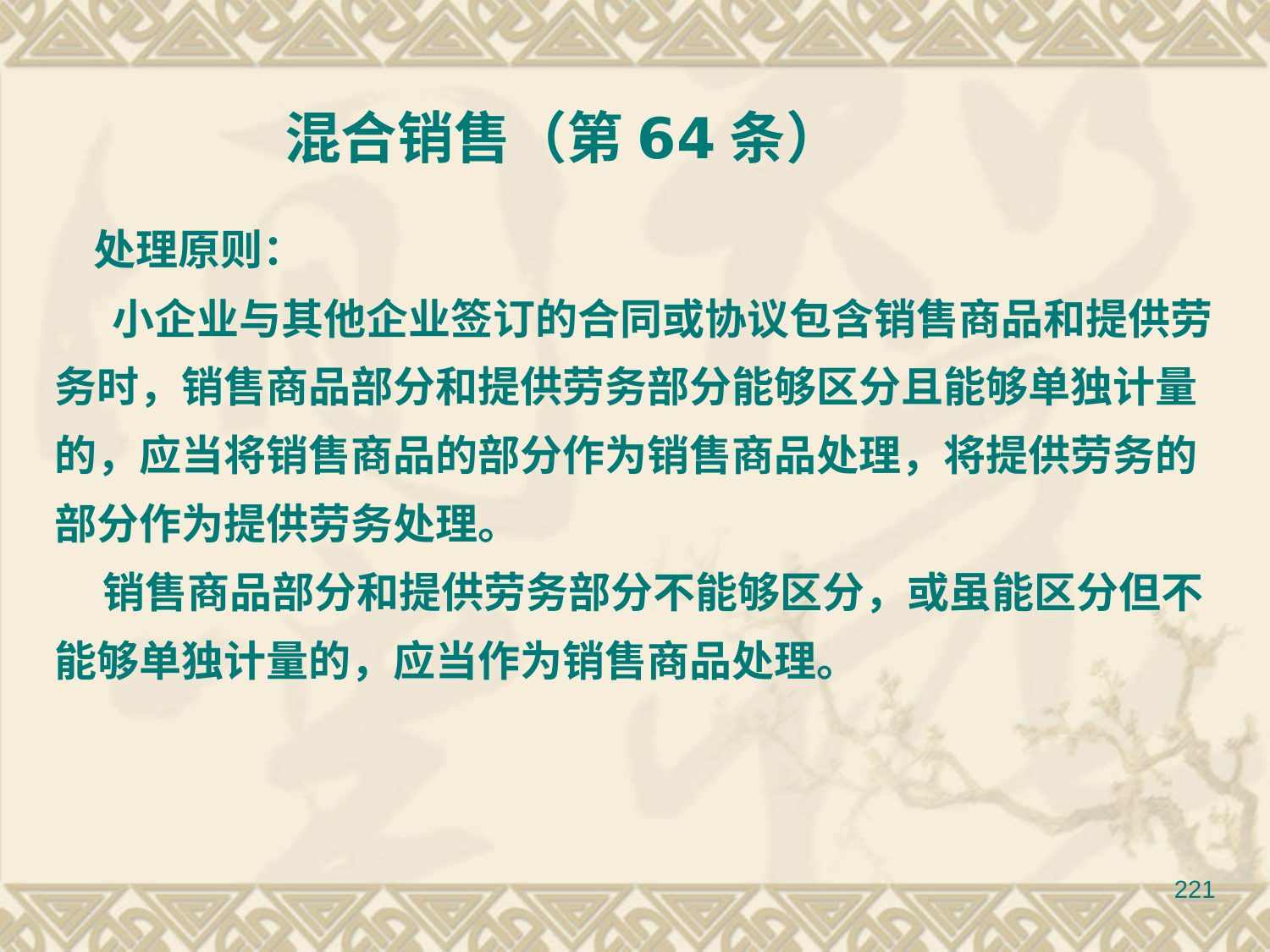

处理原则：
     小企业与其他企业签订的合同或协议包含销售商品和提供劳务时，销售商品部分和提供劳务部分能够区分且能够单独计量的，应当将销售商品的部分作为销售商品处理，将提供劳务的部分作为提供劳务处理。
    销售商品部分和提供劳务部分不能够区分，或虽能区分但不能够单独计量的，应当作为销售商品处理。

               混合销售（第64条）
221